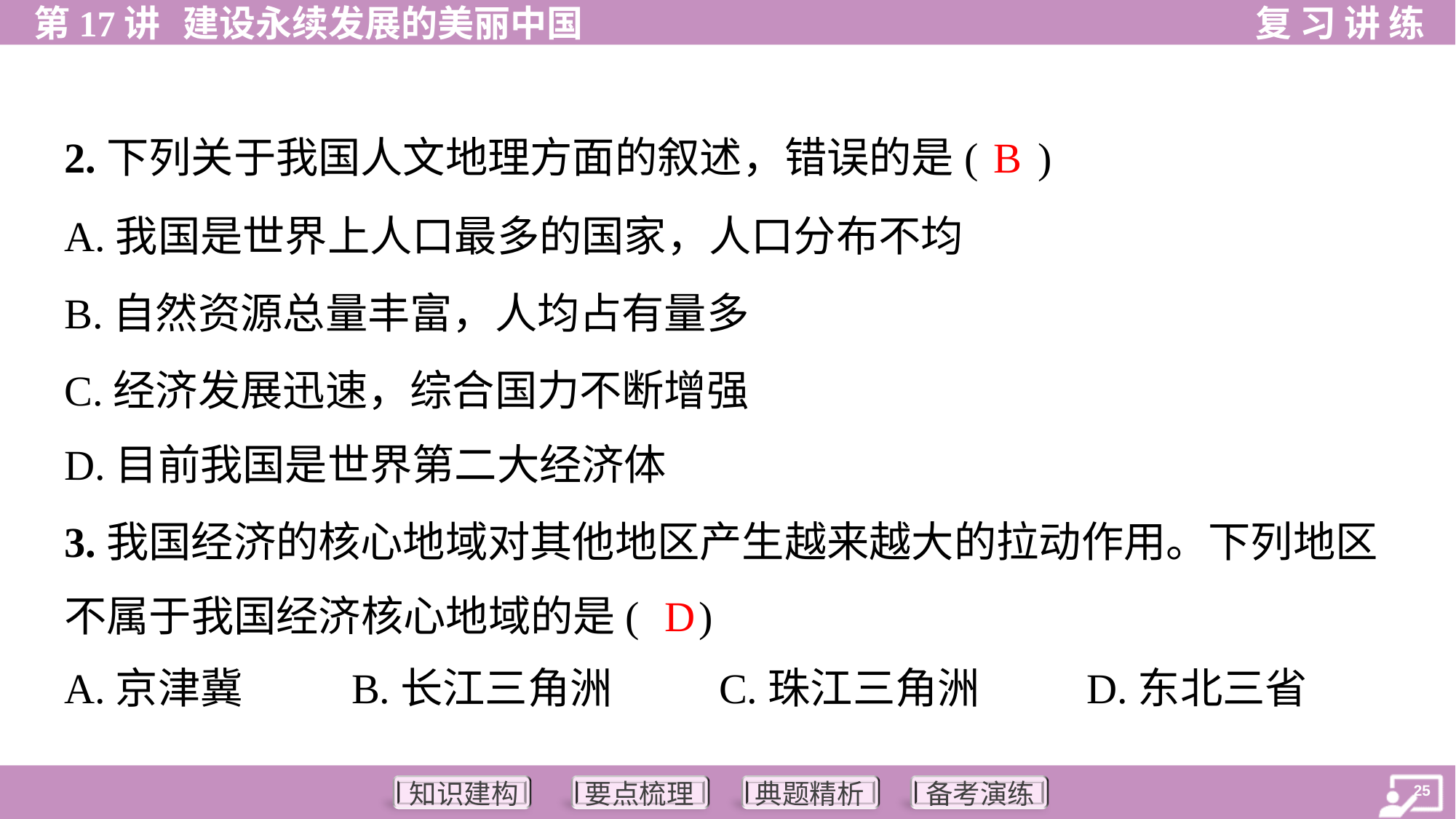

B
2.下列关于我国人文地理方面的叙述，错误的是(     )
A.我国是世界上人口最多的国家，人口分布不均
B.自然资源总量丰富，人均占有量多
C.经济发展迅速，综合国力不断增强
D.目前我国是世界第二大经济体
3.我国经济的核心地域对其他地区产生越来越大的拉动作用。下列地区
不属于我国经济核心地域的是(     )
D
A.京津冀	B.长江三角洲	C.珠江三角洲	D.东北三省